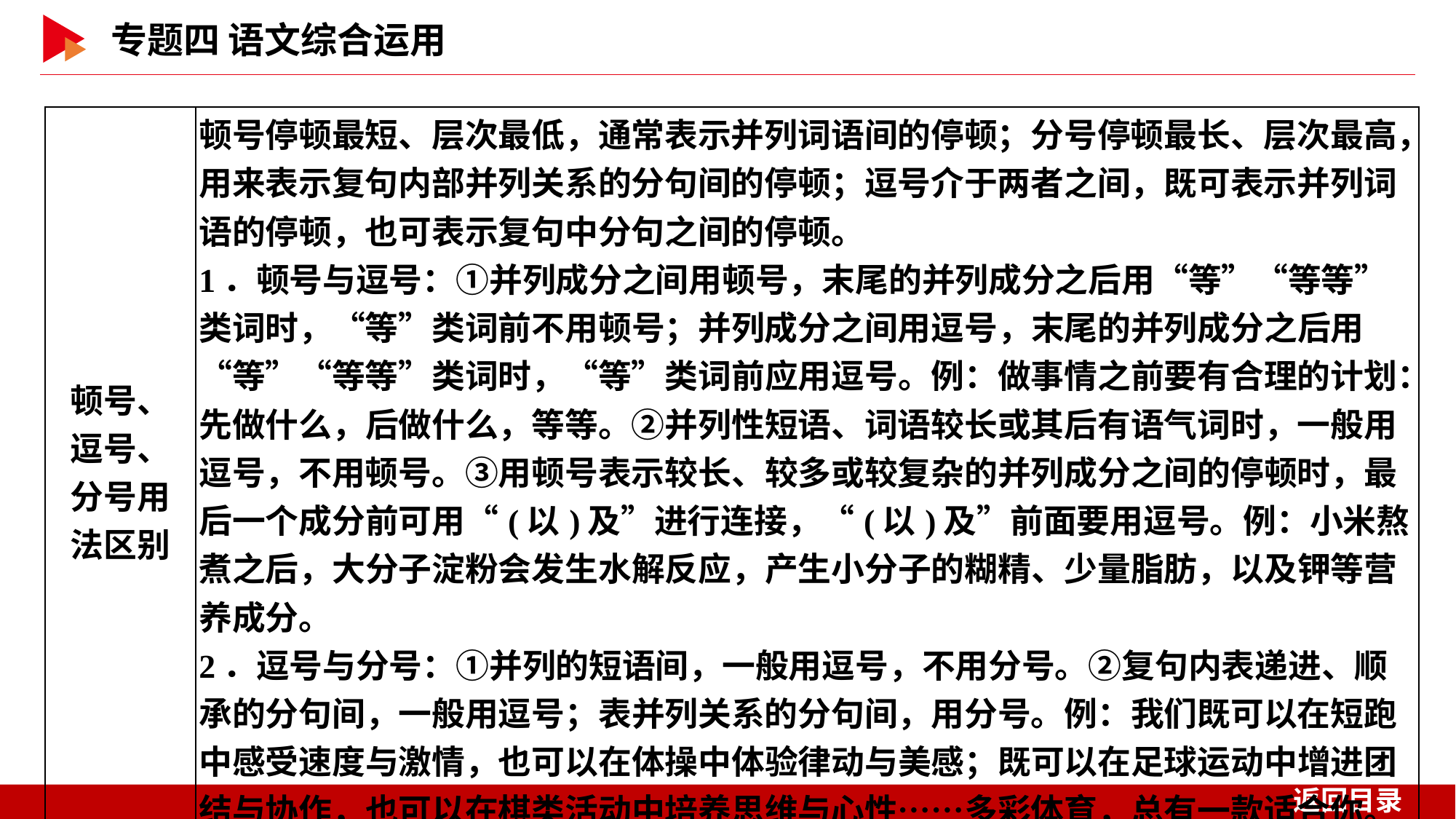

| 顿号、 逗号、 分号用 法区别 | 顿号停顿最短、层次最低，通常表示并列词语间的停顿；分号停顿最长、层次最高，用来表示复句内部并列关系的分句间的停顿；逗号介于两者之间，既可表示并列词语的停顿，也可表示复句中分句之间的停顿。 1．顿号与逗号：①并列成分之间用顿号，末尾的并列成分之后用“等”“等等”类词时，“等”类词前不用顿号；并列成分之间用逗号，末尾的并列成分之后用“等”“等等”类词时，“等”类词前应用逗号。例：做事情之前要有合理的计划：先做什么，后做什么，等等。②并列性短语、词语较长或其后有语气词时，一般用逗号，不用顿号。③用顿号表示较长、较多或较复杂的并列成分之间的停顿时，最后一个成分前可用“(以)及”进行连接，“(以)及”前面要用逗号。例：小米熬煮之后，大分子淀粉会发生水解反应，产生小分子的糊精、少量脂肪，以及钾等营养成分。 2．逗号与分号：①并列的短语间，一般用逗号，不用分号。②复句内表递进、顺承的分句间，一般用逗号；表并列关系的分句间，用分号。例：我们既可以在短跑中感受速度与激情，也可以在体操中体验律动与美感；既可以在足球运动中增进团结与协作，也可以在棋类活动中培养思维与心性……多彩体育，总有一款适合你。 |
| --- | --- |